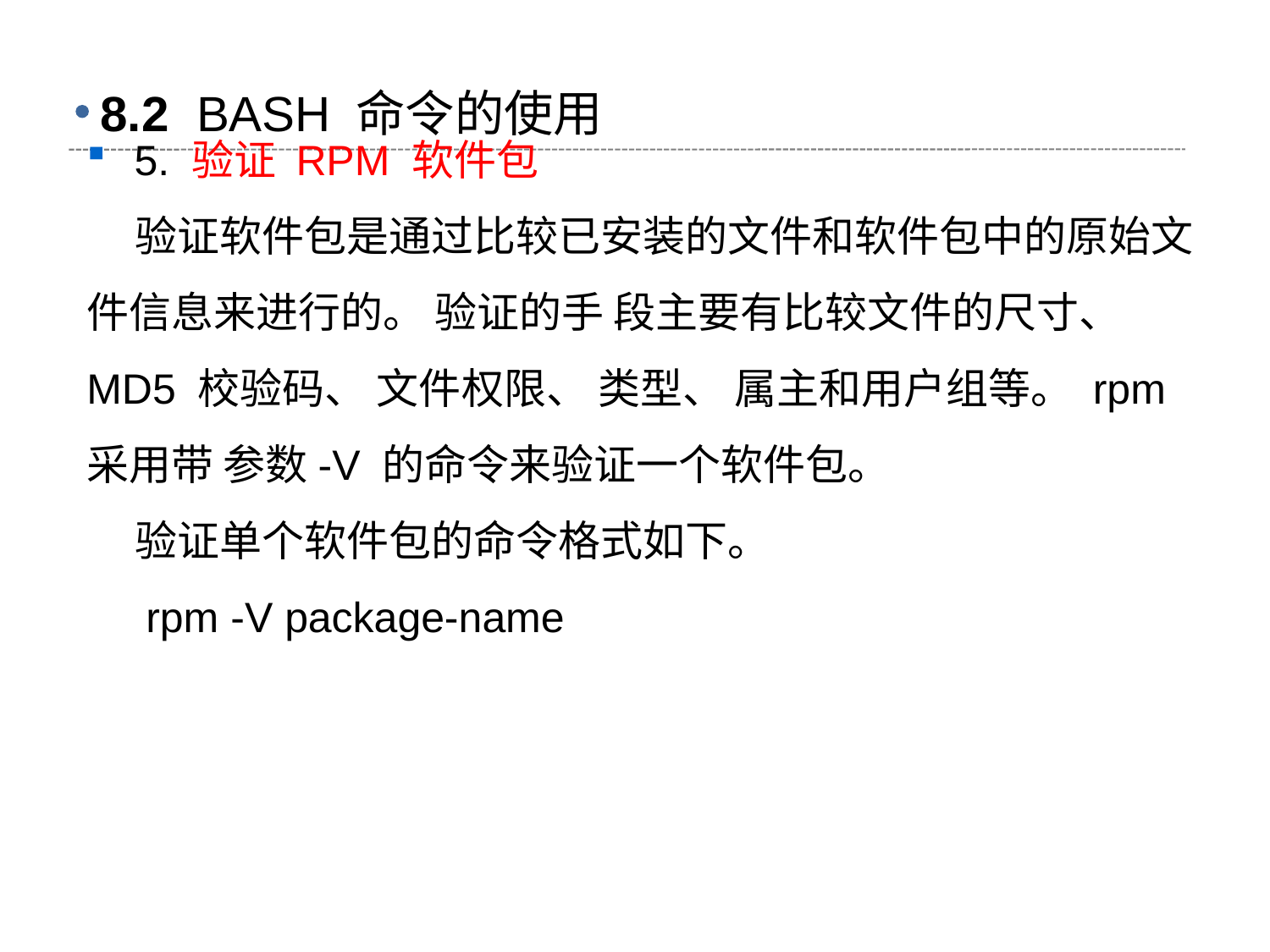

# 8.2  BASH 命令的使用

5. 验证 RPM 软件包
    验证软件包是通过比较已安装的文件和软件包中的原始文件信息来进行的。 验证的手 段主要有比较文件的尺寸、 MD5 校验码、 文件权限、 类型、 属主和用户组等。 rpm 采用带 参数-V 的命令来验证一个软件包。
    验证单个软件包的命令格式如下。
     rpm -V package-name